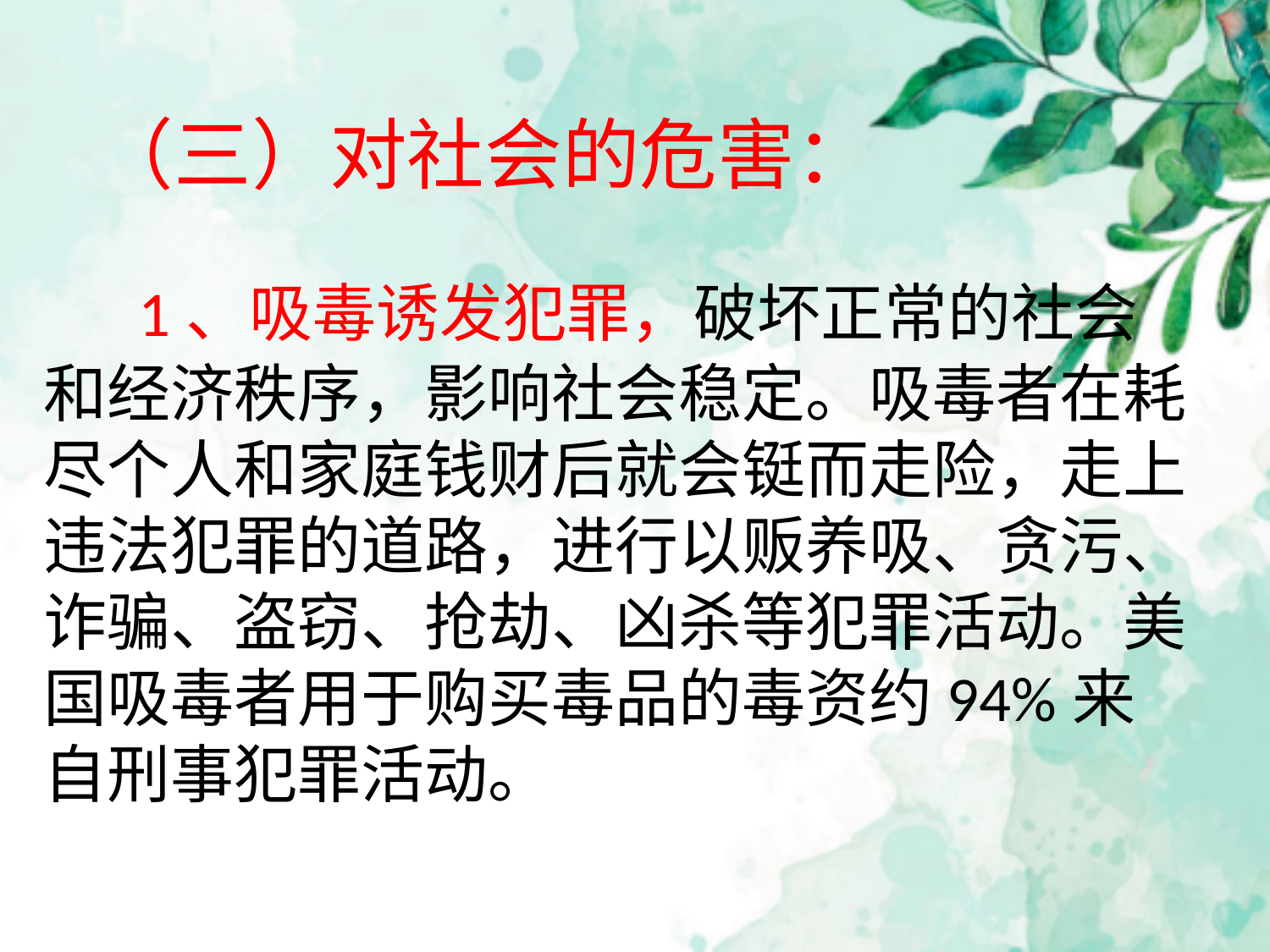

（三）对社会的危害：
     1、吸毒诱发犯罪，破坏正常的社会和经济秩序，影响社会稳定。吸毒者在耗尽个人和家庭钱财后就会铤而走险，走上违法犯罪的道路，进行以贩养吸、贪污、诈骗、盗窃、抢劫、凶杀等犯罪活动。美国吸毒者用于购买毒品的毒资约94%来自刑事犯罪活动。